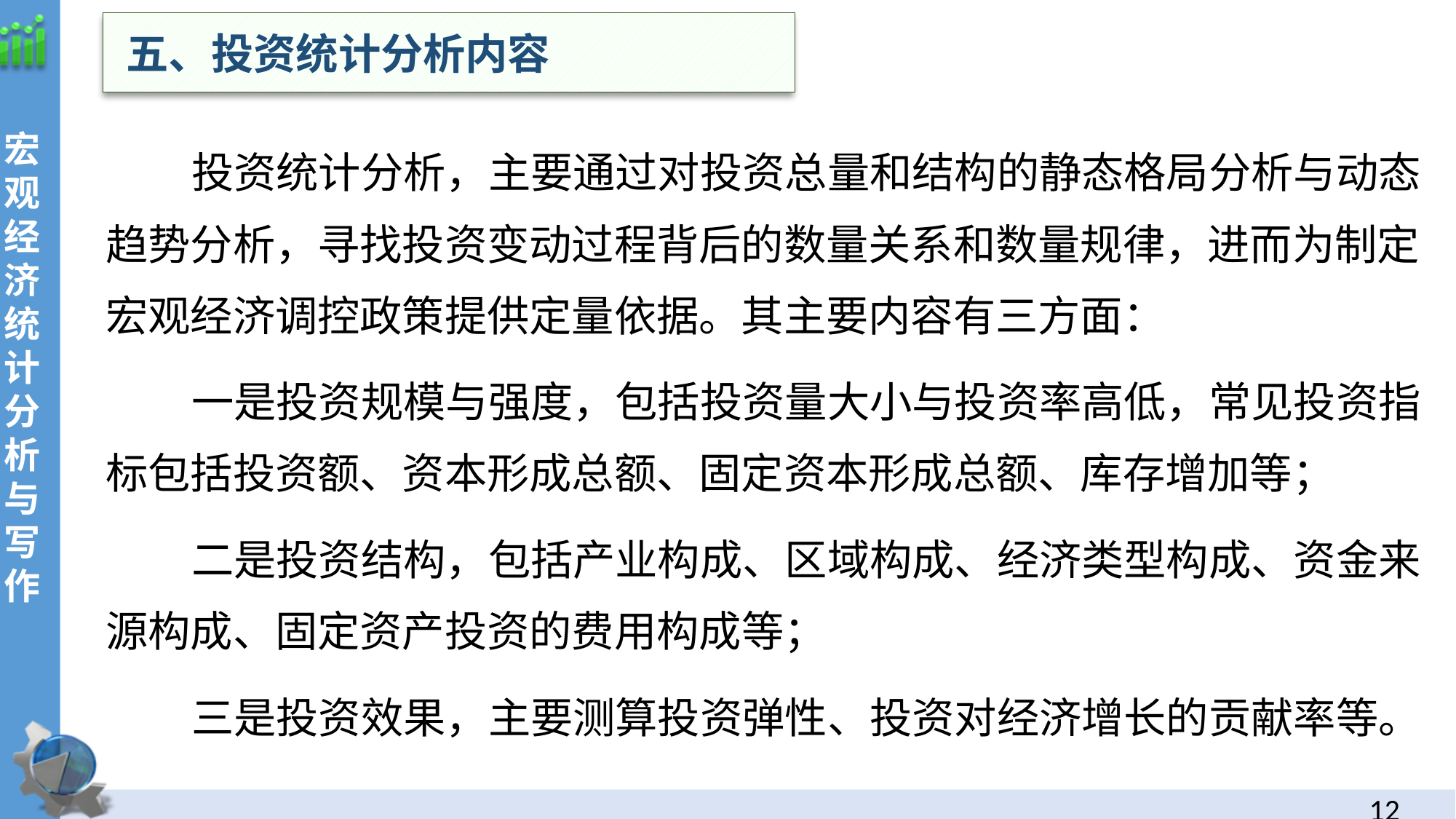

五、投资统计分析内容
投资统计分析，主要通过对投资总量和结构的静态格局分析与动态趋势分析，寻找投资变动过程背后的数量关系和数量规律，进而为制定宏观经济调控政策提供定量依据。其主要内容有三方面：
一是投资规模与强度，包括投资量大小与投资率高低，常见投资指标包括投资额、资本形成总额、固定资本形成总额、库存增加等；
二是投资结构，包括产业构成、区域构成、经济类型构成、资金来源构成、固定资产投资的费用构成等；
三是投资效果，主要测算投资弹性、投资对经济增长的贡献率等。
12